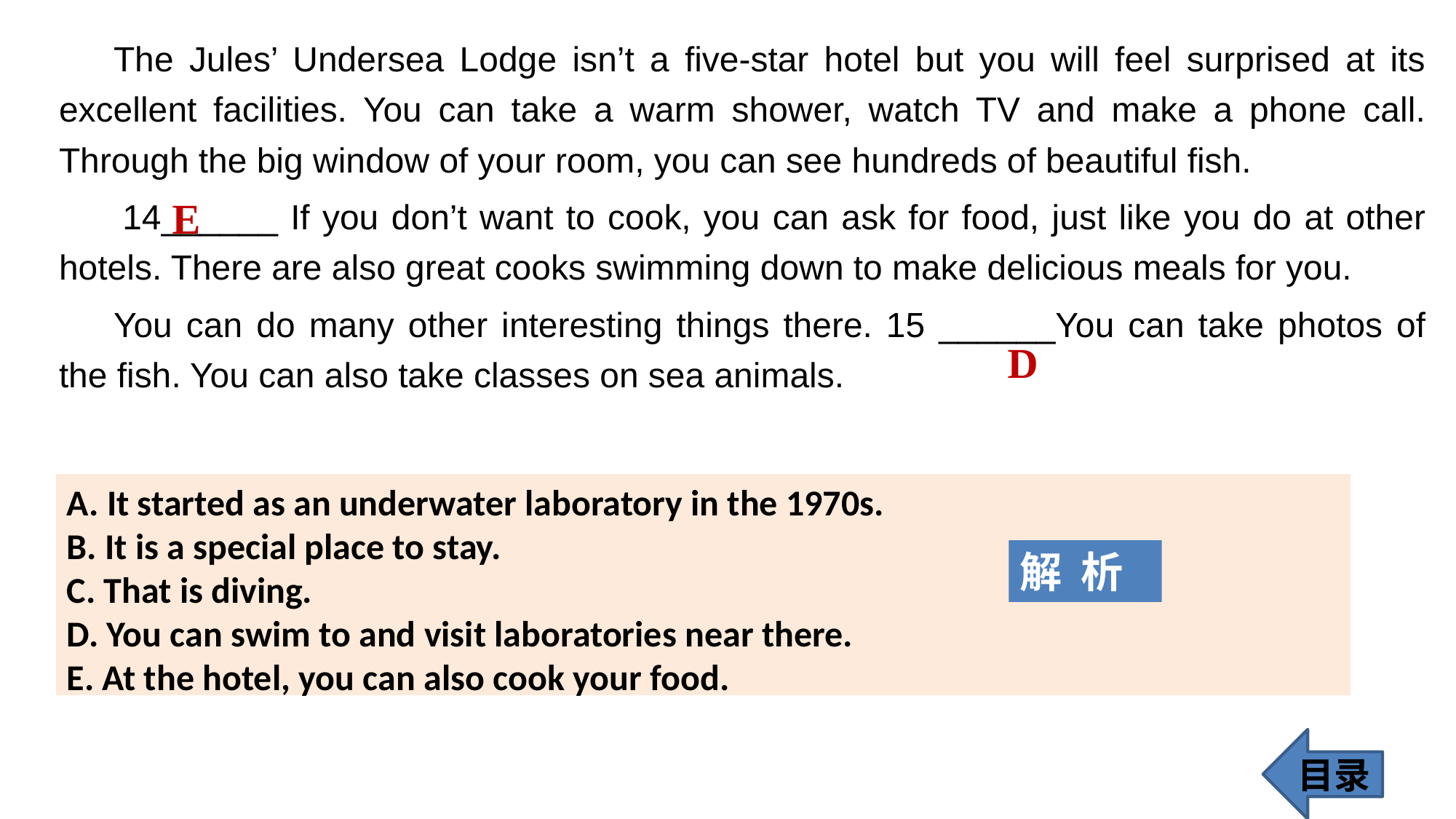

The Jules’ Undersea Lodge isn’t a five-star hotel but you will feel surprised at its excellent facilities. You can take a warm shower, watch TV and make a phone call. Through the big window of your room, you can see hundreds of beautiful fish.
     14______ If you don’t want to cook, you can ask for food, just like you do at other hotels. There are also great cooks swimming down to make delicious meals for you.
You can do many other interesting things there. 15 ______You can take photos of the fish. You can also take classes on sea animals.
E
D
A. It started as an underwater laboratory in the 1970s.
B. It is a special place to stay.
C. That is diving.
D. You can swim to and visit laboratories near there.
E. At the hotel, you can also cook your food.
解  析
目录
156